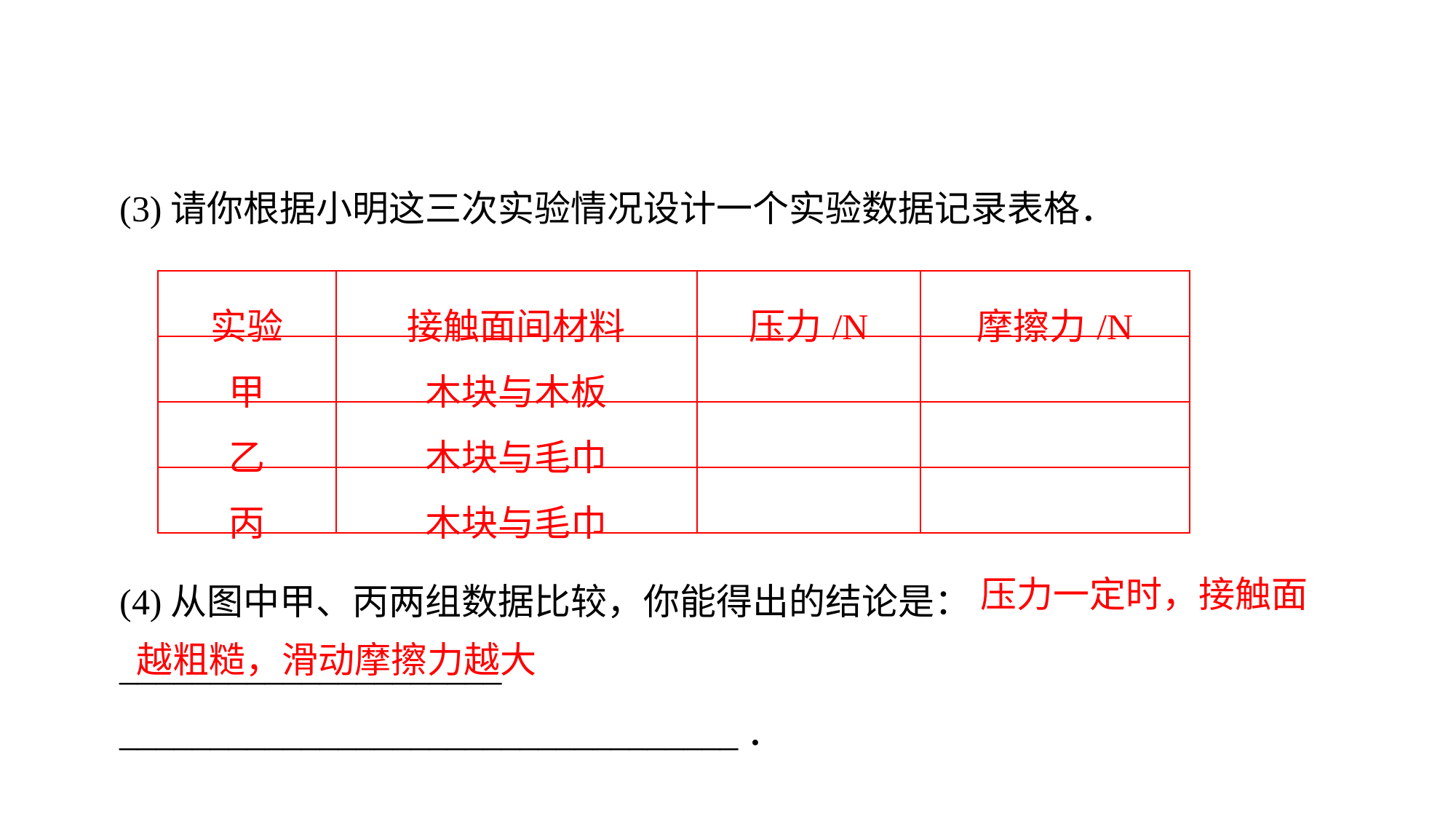

(3)请你根据小明这三次实验情况设计一个实验数据记录表格．

(4)从图中甲、丙两组数据比较，你能得出的结论是：_____________________
__________________________________．
| 实验 | 接触面间材料 | 压力/N | 摩擦力/N |
| --- | --- | --- | --- |
| 甲 | 木块与木板 |  |  |
| 乙 | 木块与毛巾 |  |  |
| 丙 | 木块与毛巾 |  |  |
                                                                                                      压力一定时，接触面越粗糙，滑动摩擦力越大